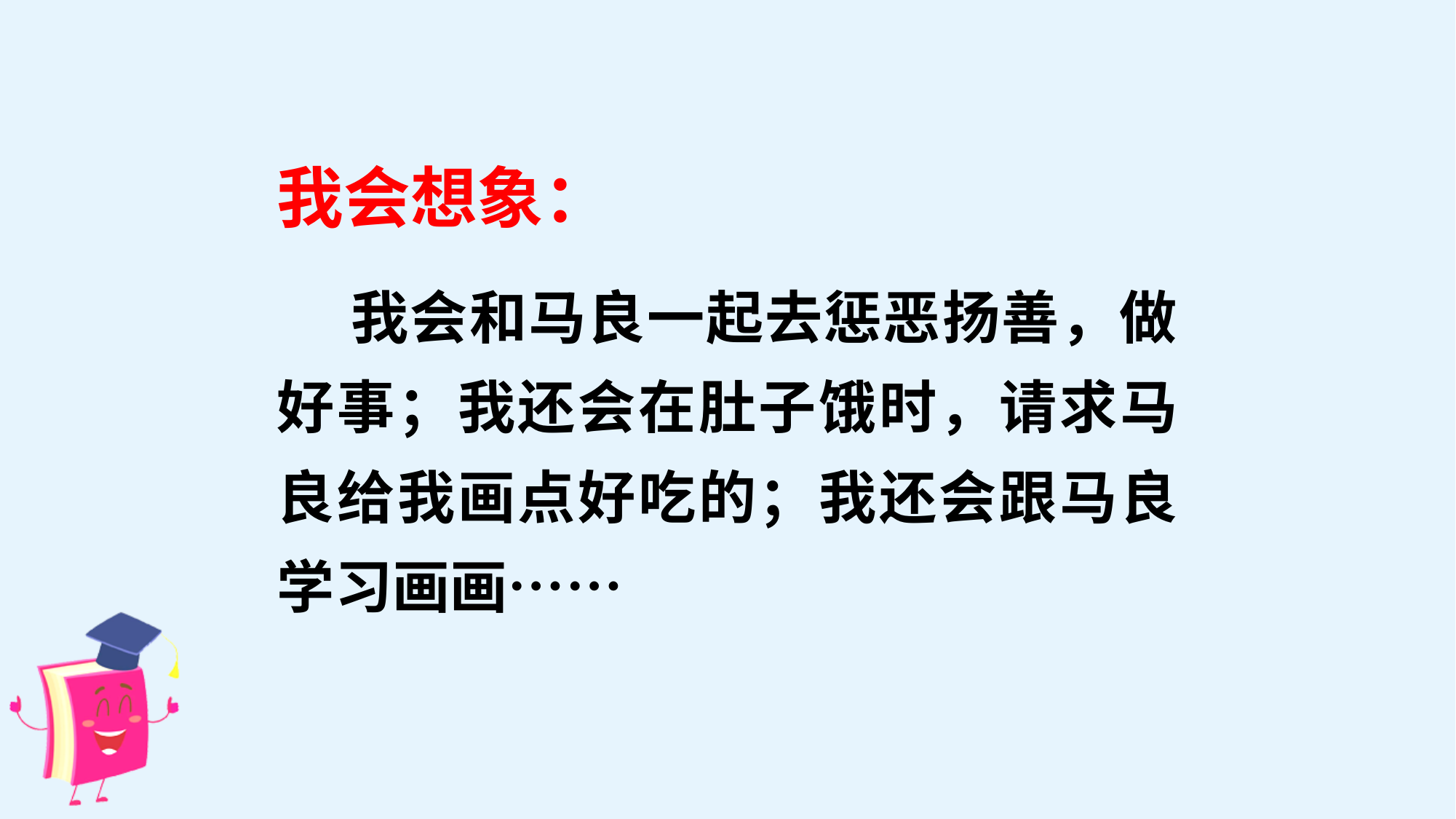

我会想象：
    我会和马良一起去惩恶扬善，做好事；我还会在肚子饿时，请求马良给我画点好吃的；我还会跟马良学习画画……